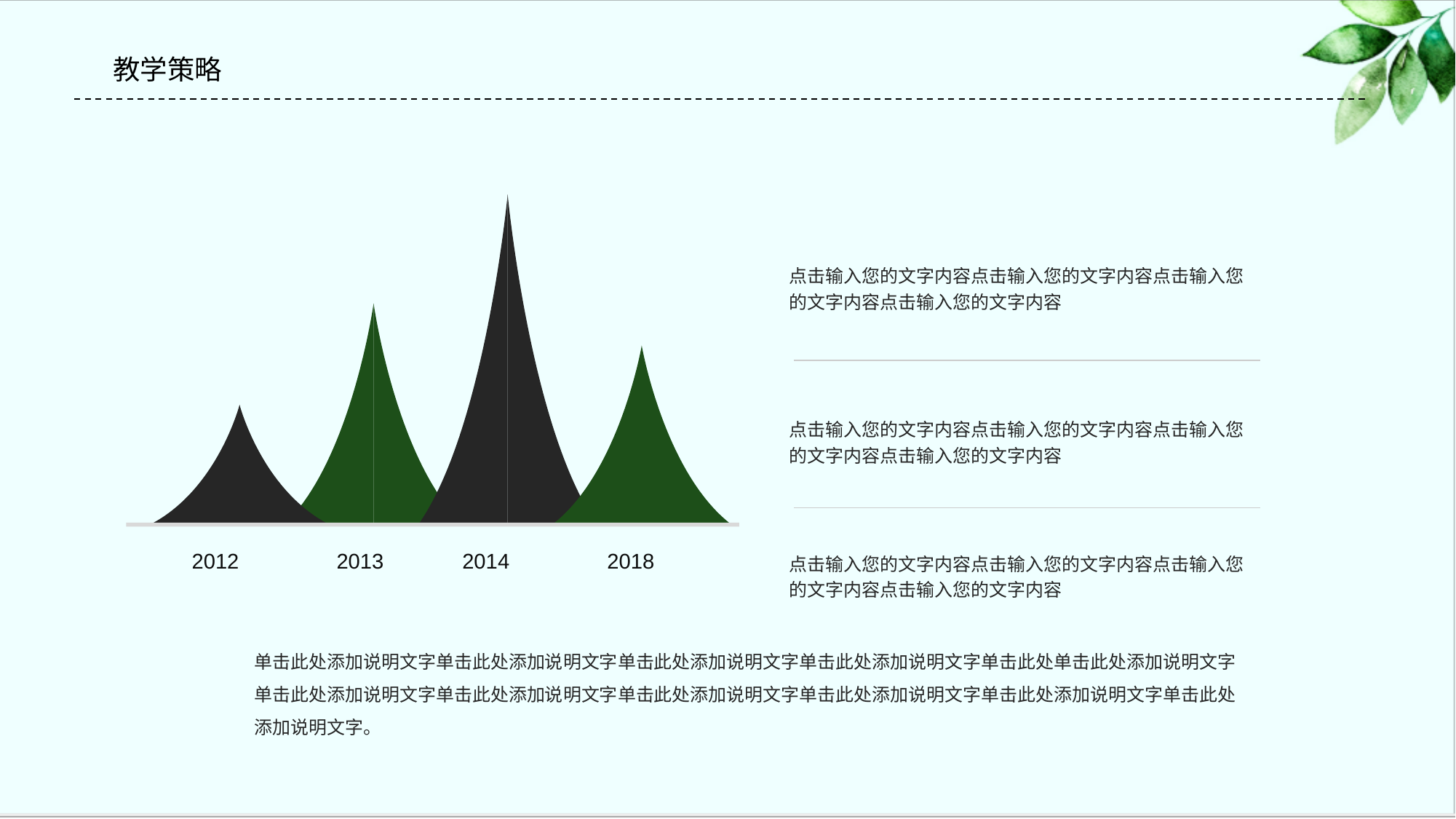

#
教学策略

点击输入您的文字内容点击输入您的文字内容点击输入您的文字内容点击输入您的文字内容
点击输入您的文字内容点击输入您的文字内容点击输入您的文字内容点击输入您的文字内容
2012
2013
2014
2018
点击输入您的文字内容点击输入您的文字内容点击输入您的文字内容点击输入您的文字内容
单击此处添加说明文字单击此处添加说明文字单击此处添加说明文字单击此处添加说明文字单击此处单击此处添加说明文字单击此处添加说明文字单击此处添加说明文字单击此处添加说明文字单击此处添加说明文字单击此处添加说明文字单击此处添加说明文字。